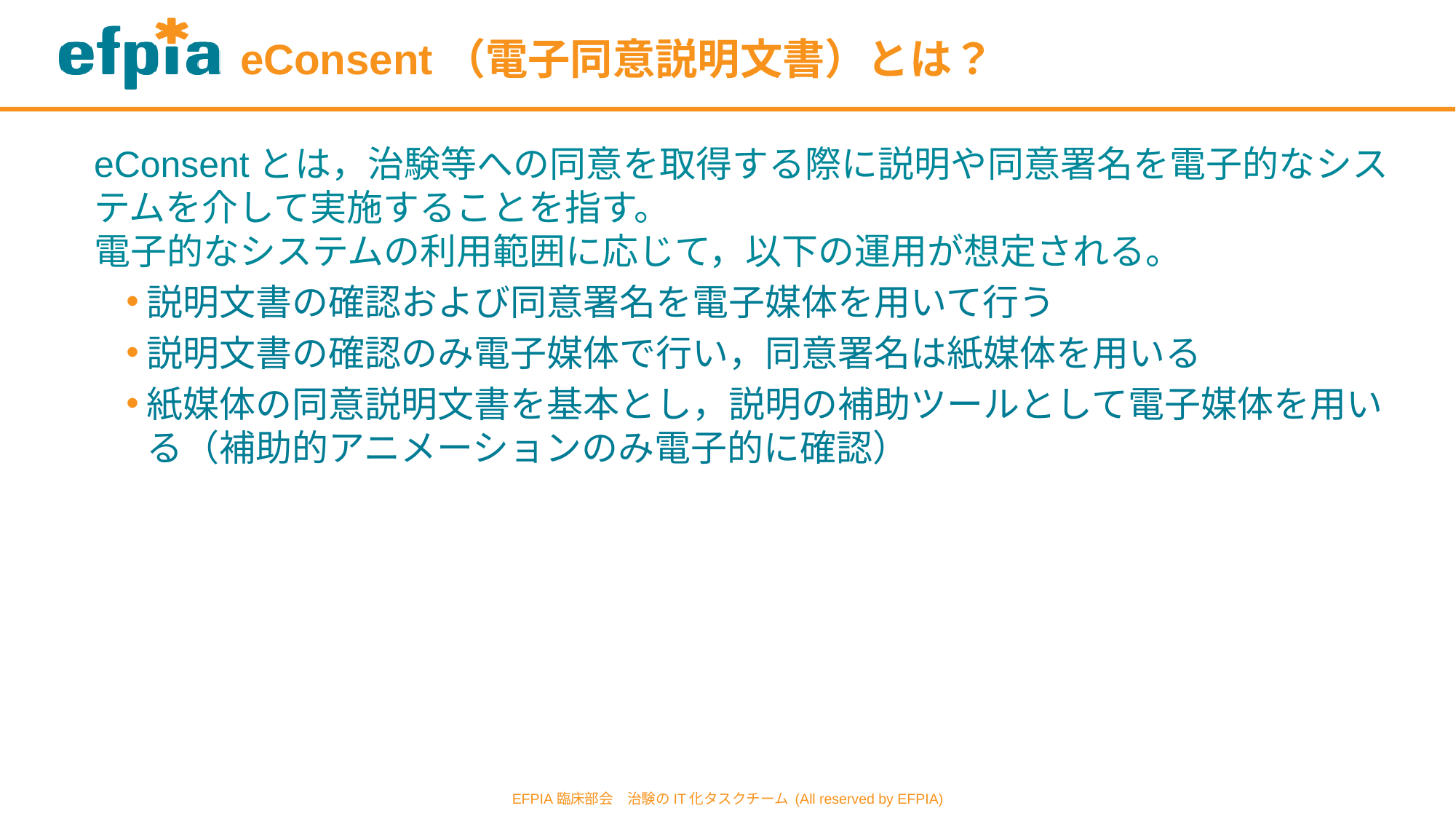

# eConsent（電子同意説明文書）とは？
eConsentとは，治験等への同意を取得する際に説明や同意署名を電子的なシステムを介して実施することを指す。
電子的なシステムの利用範囲に応じて，以下の運用が想定される。
説明文書の確認および同意署名を電子媒体を用いて行う
説明文書の確認のみ電子媒体で行い，同意署名は紙媒体を用いる
紙媒体の同意説明文書を基本とし，説明の補助ツールとして電子媒体を用いる（補助的アニメーションのみ電子的に確認）

EFPIA臨床部会　治験のIT化タスクチーム (All reserved by EFPIA)